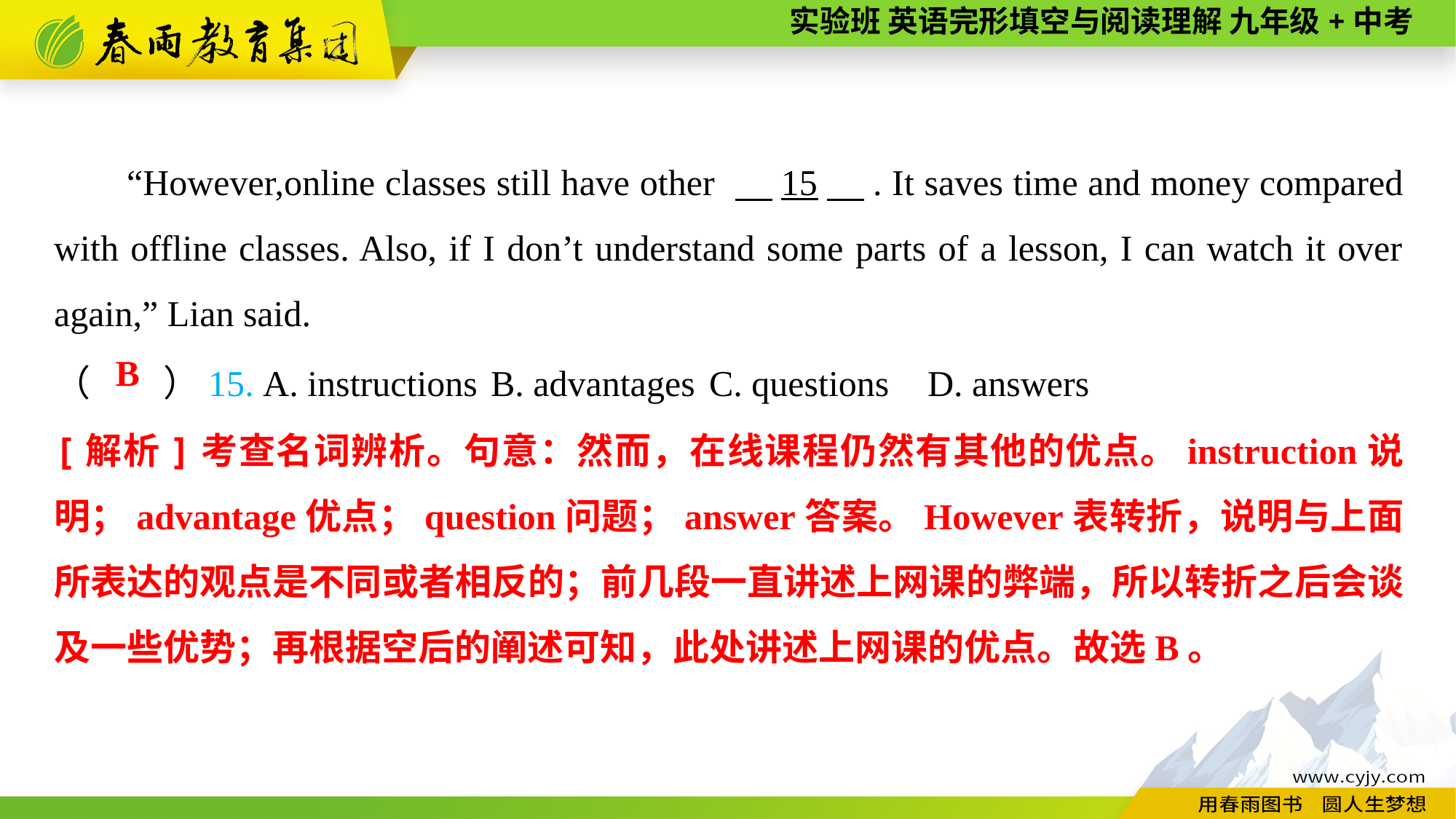

“However,online classes still have other 　15　. It saves time and money compared with offline classes. Also, if I don’t understand some parts of a lesson, I can watch it over again,” Lian said.
（　　）15. A. instructions	B. advantages	C. questions	D. answers
B
[解析]考查名词辨析。句意：然而，在线课程仍然有其他的优点。instruction说明；advantage优点；question问题；answer答案。However表转折，说明与上面所表达的观点是不同或者相反的；前几段一直讲述上网课的弊端，所以转折之后会谈及一些优势；再根据空后的阐述可知，此处讲述上网课的优点。故选B。